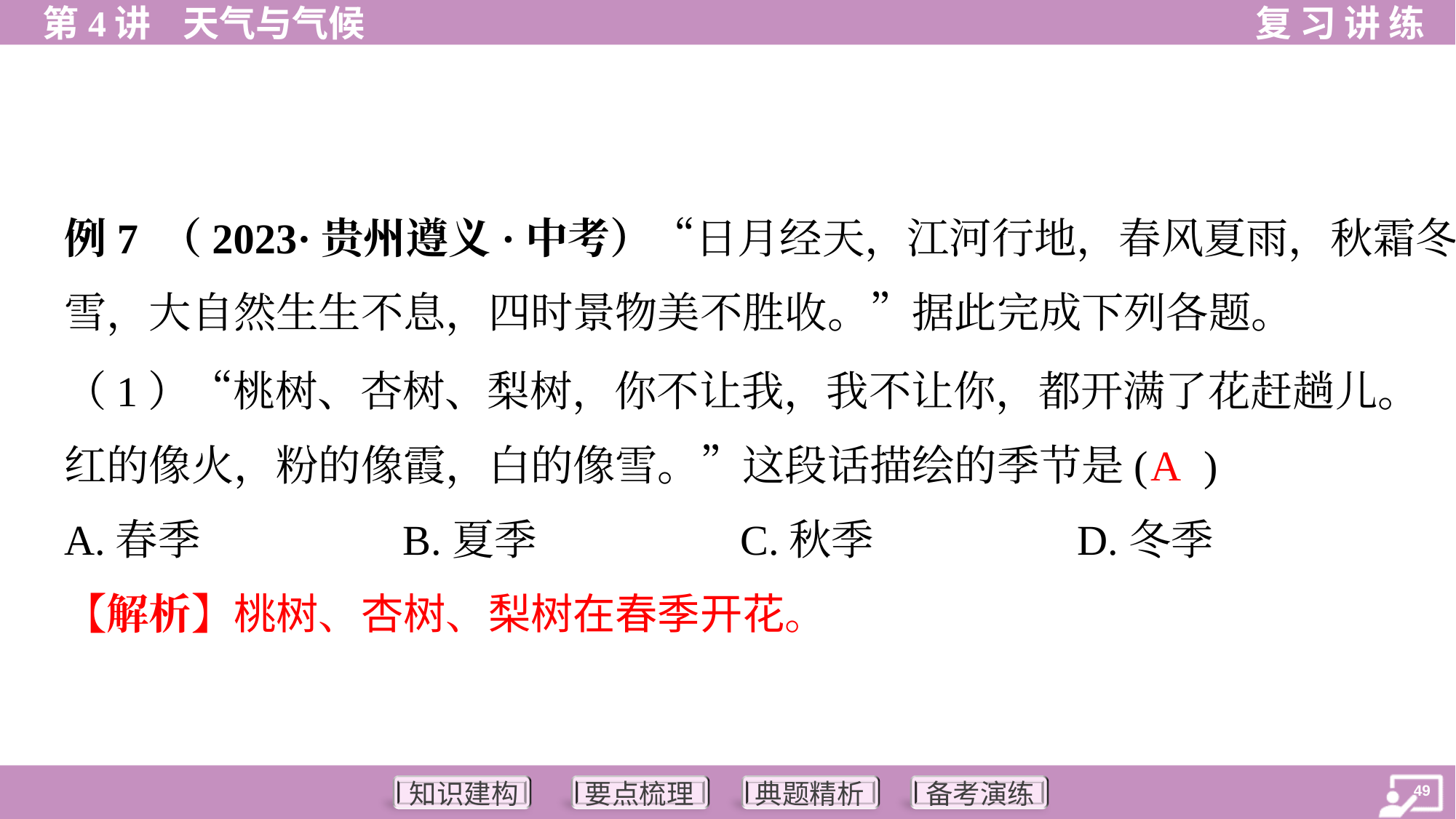

例7 （2023·贵州遵义·中考）“日月经天，江河行地，春风夏雨，秋霜冬
雪，大自然生生不息，四时景物美不胜收。”据此完成下列各题。
（1）“桃树、杏树、梨树，你不让我，我不让你，都开满了花赶趟儿。
红的像火，粉的像霞，白的像雪。”这段话描绘的季节是(     )
A
A.春季	B.夏季	C.秋季	D.冬季
【解析】桃树、杏树、梨树在春季开花。